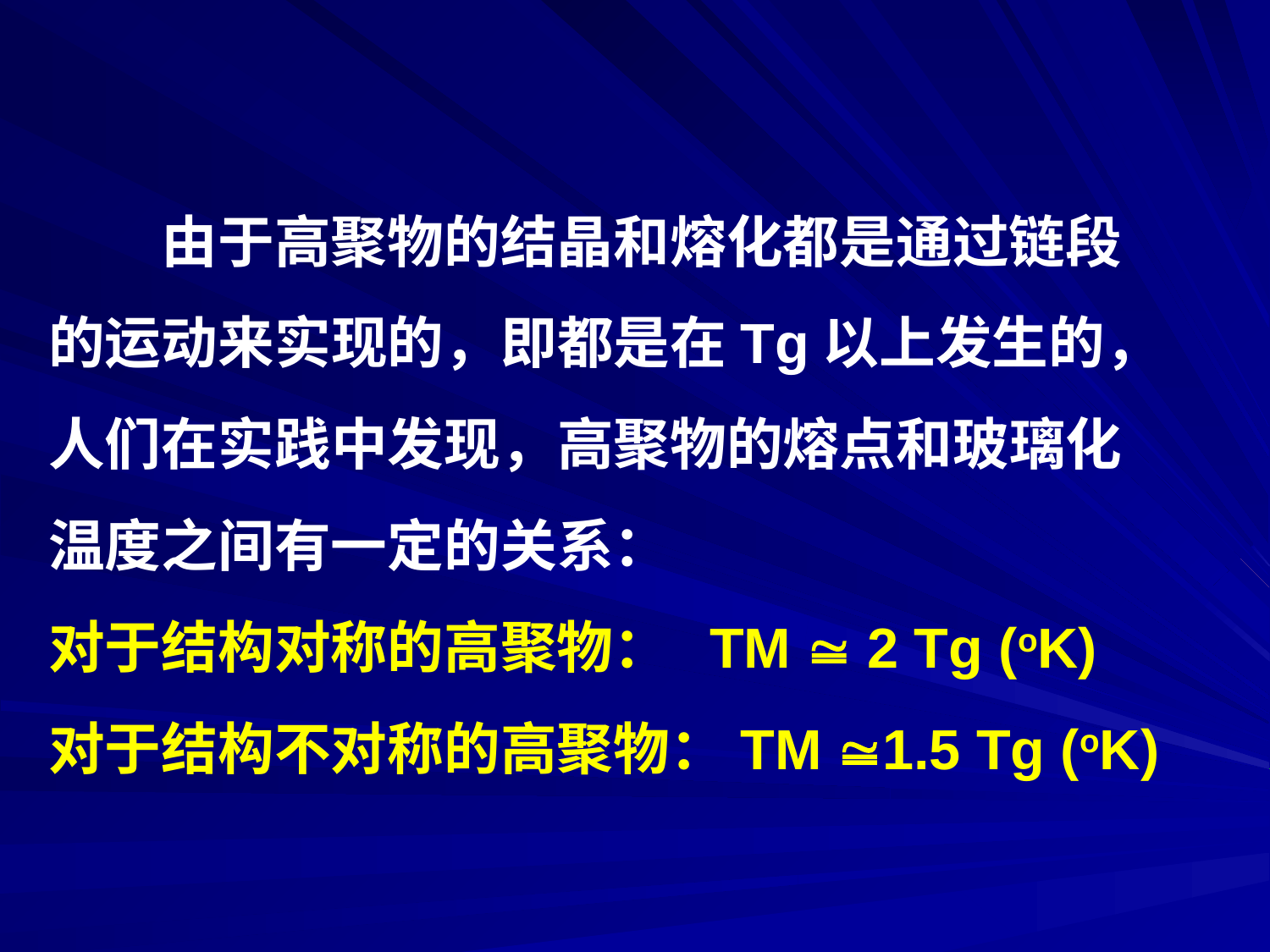

由于高聚物的结晶和熔化都是通过链段
的运动来实现的，即都是在Tg以上发生的，
人们在实践中发现，高聚物的熔点和玻璃化
温度之间有一定的关系：
对于结构对称的高聚物：  TM ≅ 2 Tg (oK)
对于结构不对称的高聚物：TM ≅1.5 Tg (oK)